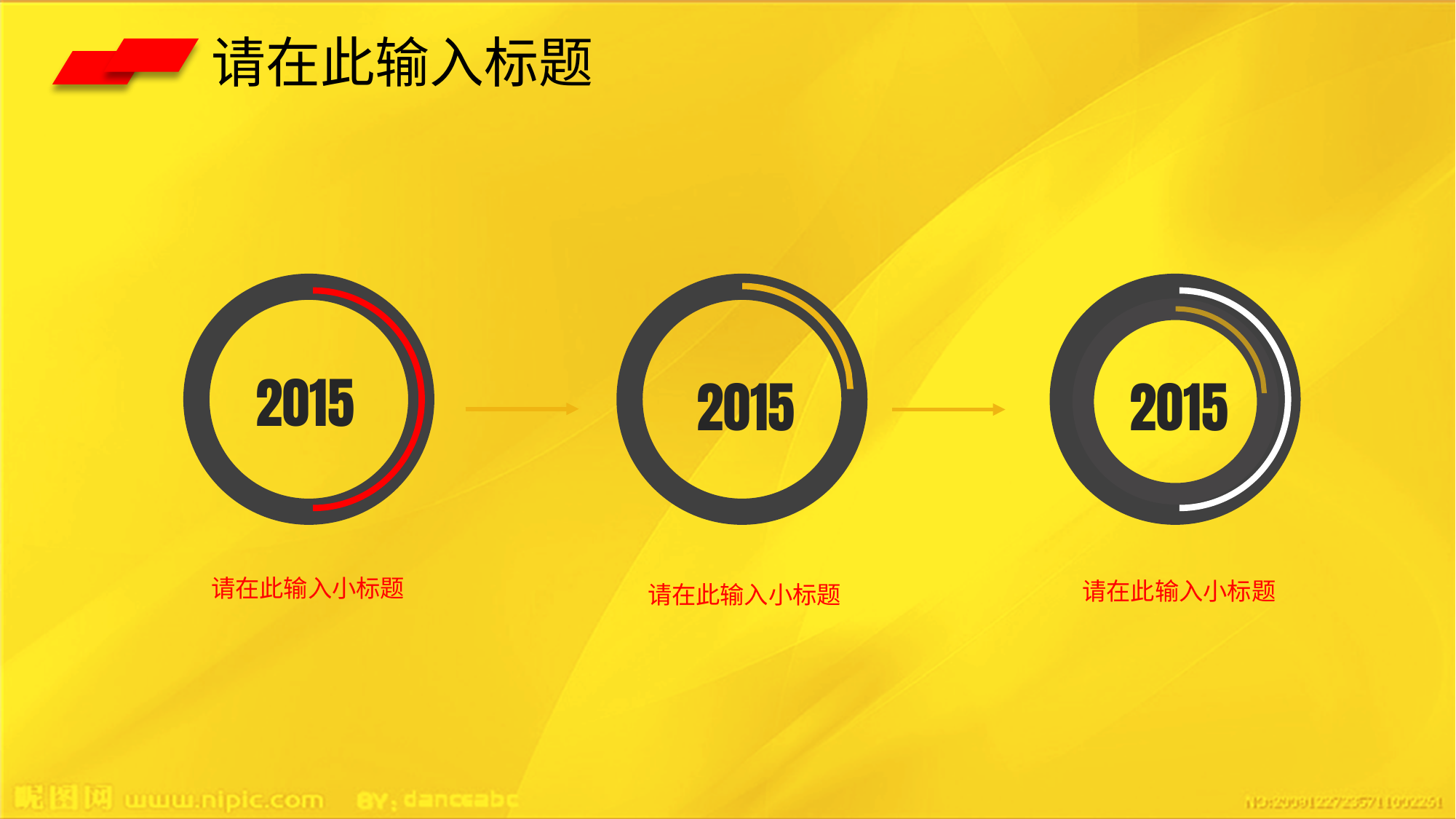

请在此输入标题

2015
2015
2015
请在此输入小标题
请在此输入小标题
请在此输入小标题